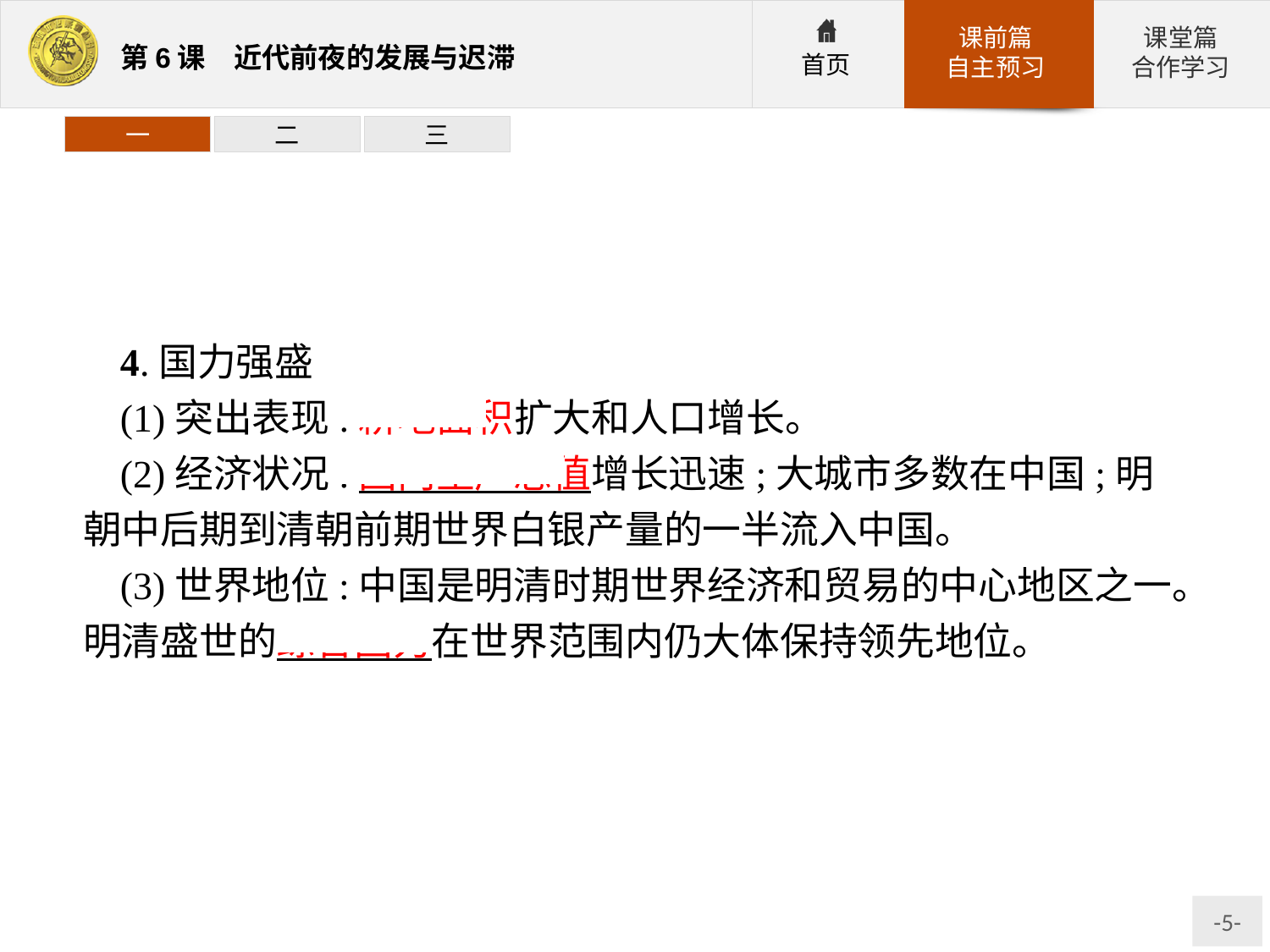

一
二
三
4.国力强盛
(1)突出表现:耕地面积扩大和人口增长。
(2)经济状况:国内生产总值增长迅速;大城市多数在中国;明朝中后期到清朝前期世界白银产量的一半流入中国。
(3)世界地位:中国是明清时期世界经济和贸易的中心地区之一。明清盛世的综合国力在世界范围内仍大体保持领先地位。